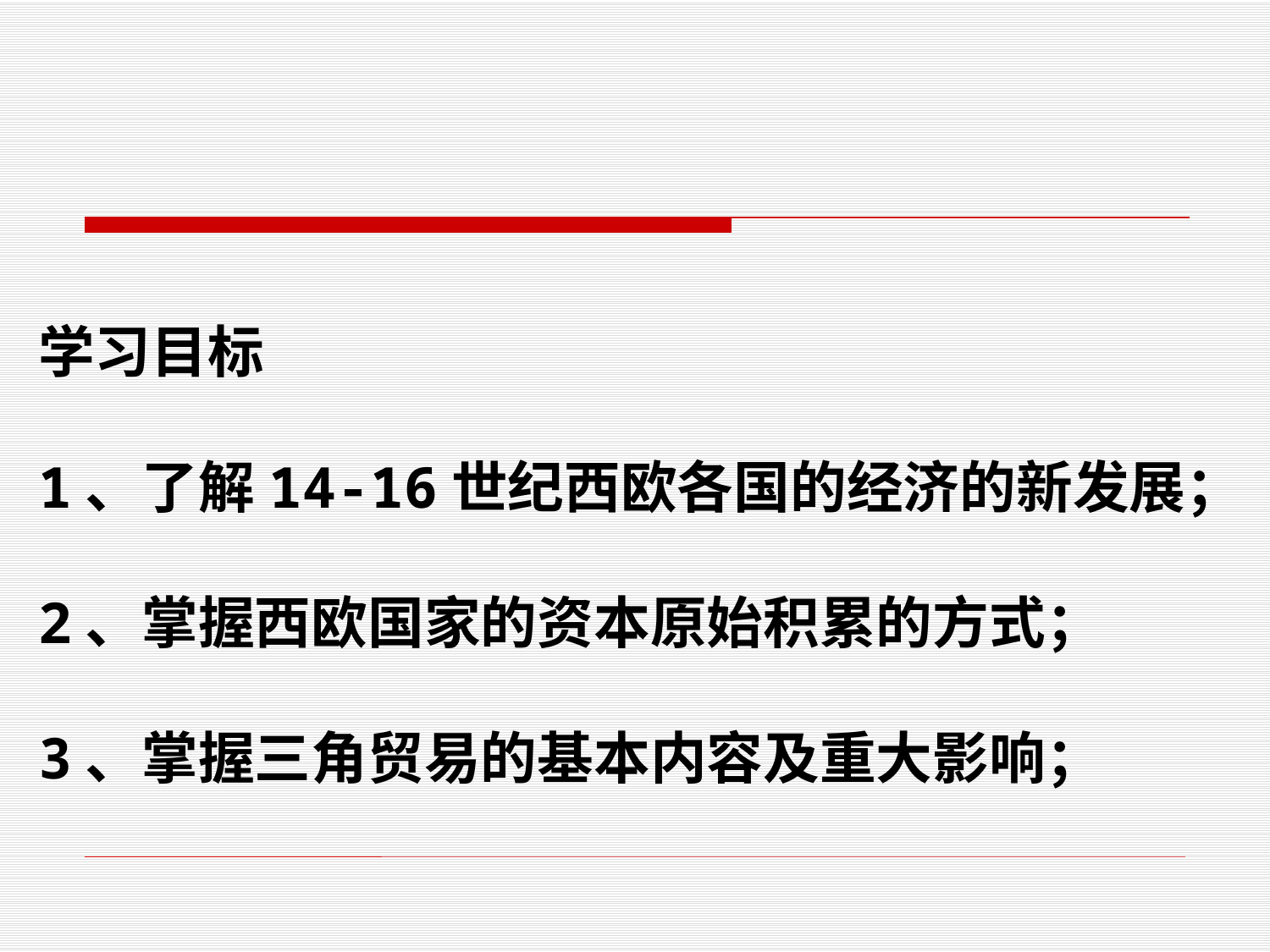

学习目标
1、了解14-16世纪西欧各国的经济的新发展；
2、掌握西欧国家的资本原始积累的方式；
3、掌握三角贸易的基本内容及重大影响；